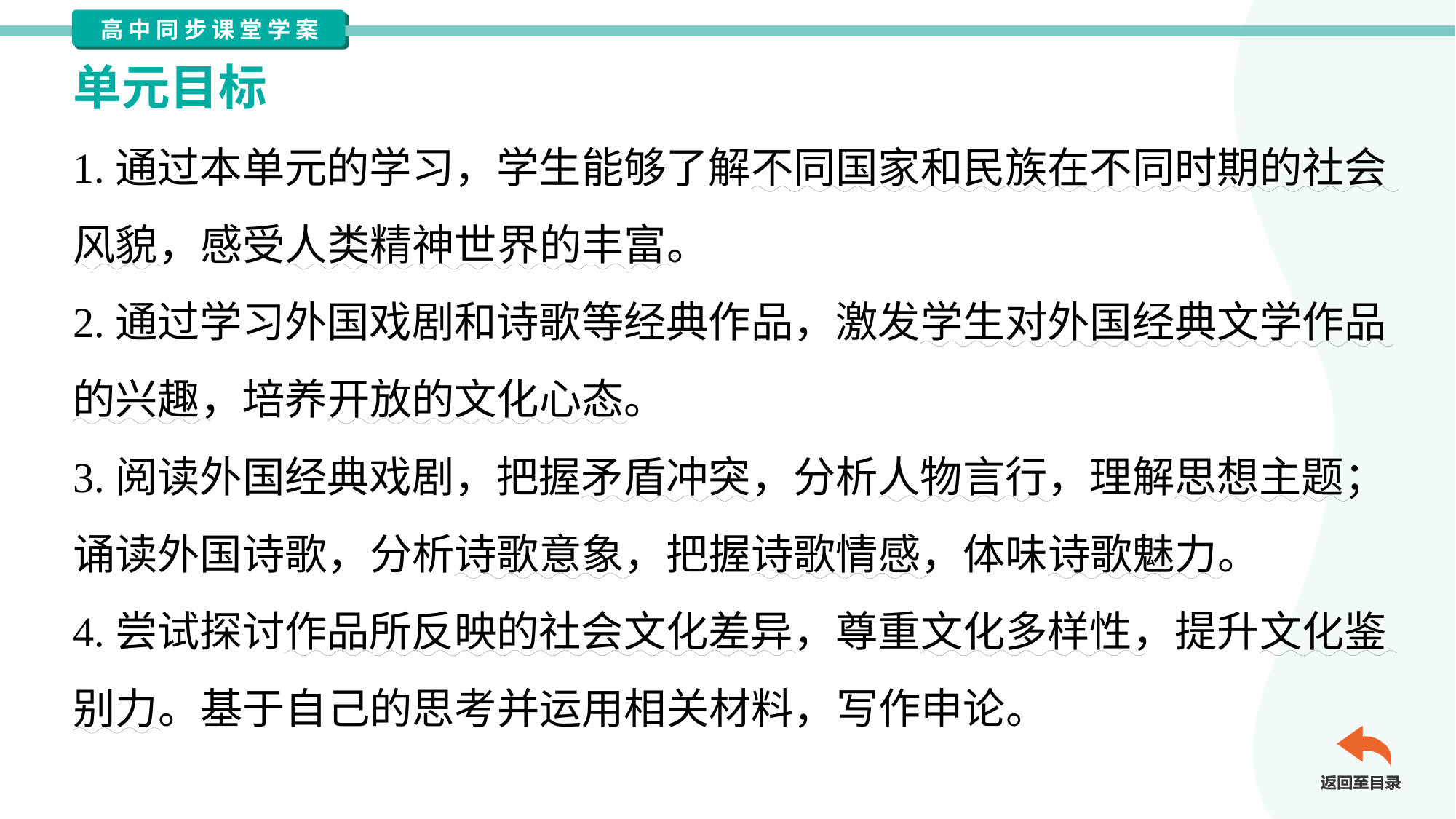

单元目标
1.通过本单元的学习，学生能够了解不同国家和民族在不同时期的社会
风貌，感受人类精神世界的丰富。
2.通过学习外国戏剧和诗歌等经典作品，激发学生对外国经典文学作品
的兴趣，培养开放的文化心态。
3.阅读外国经典戏剧，把握矛盾冲突，分析人物言行，理解思想主题；
诵读外国诗歌，分析诗歌意象，把握诗歌情感，体味诗歌魅力。
4.尝试探讨作品所反映的社会文化差异，尊重文化多样性，提升文化鉴
别力。基于自己的思考并运用相关材料，写作申论。